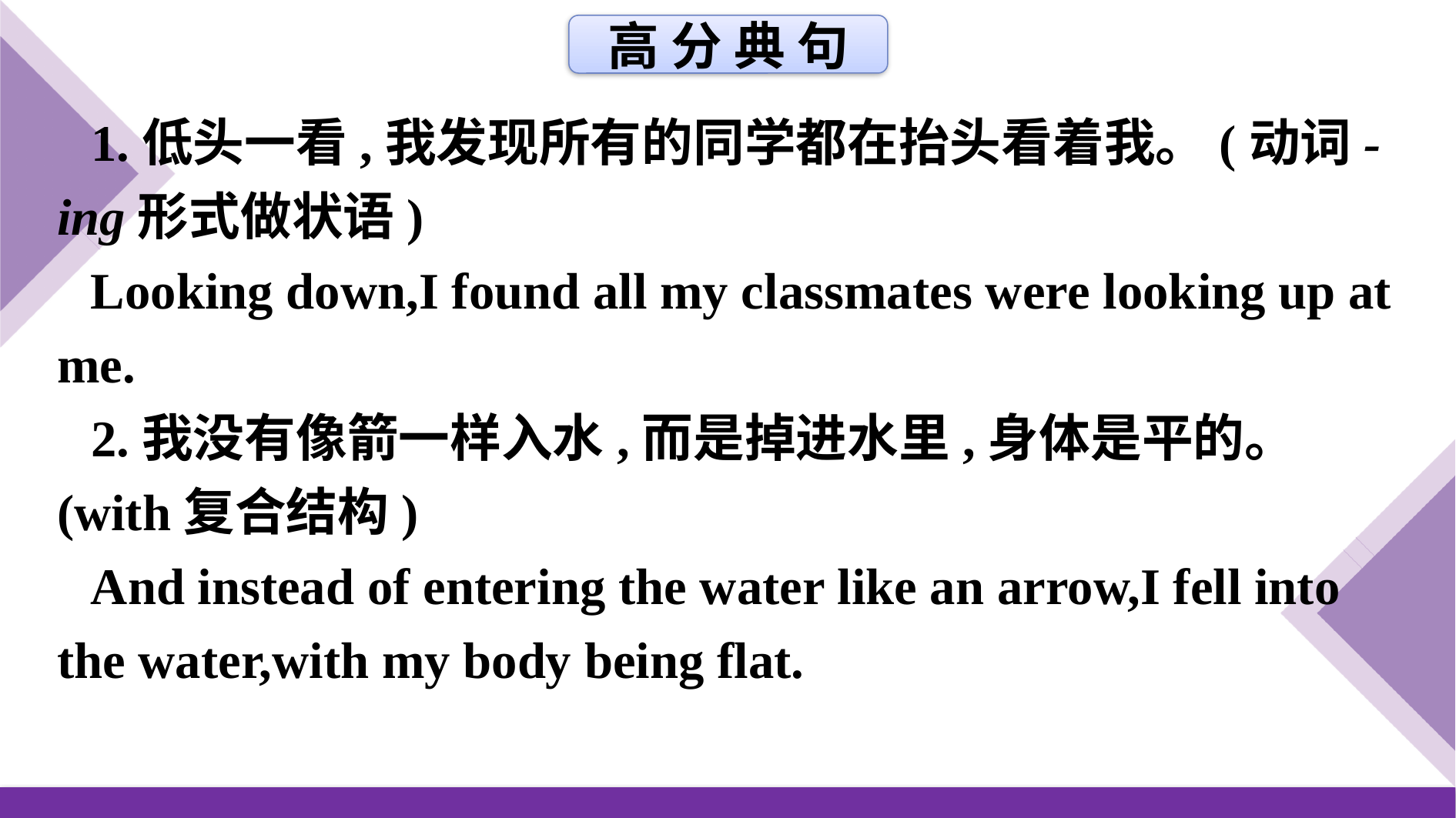

高 分 典 句
1.低头一看,我发现所有的同学都在抬头看着我。(动词-ing形式做状语)
Looking down,I found all my classmates were looking up at me.
2.我没有像箭一样入水,而是掉进水里,身体是平的。(with复合结构)
And instead of entering the water like an arrow,I fell into the water,with my body being flat.